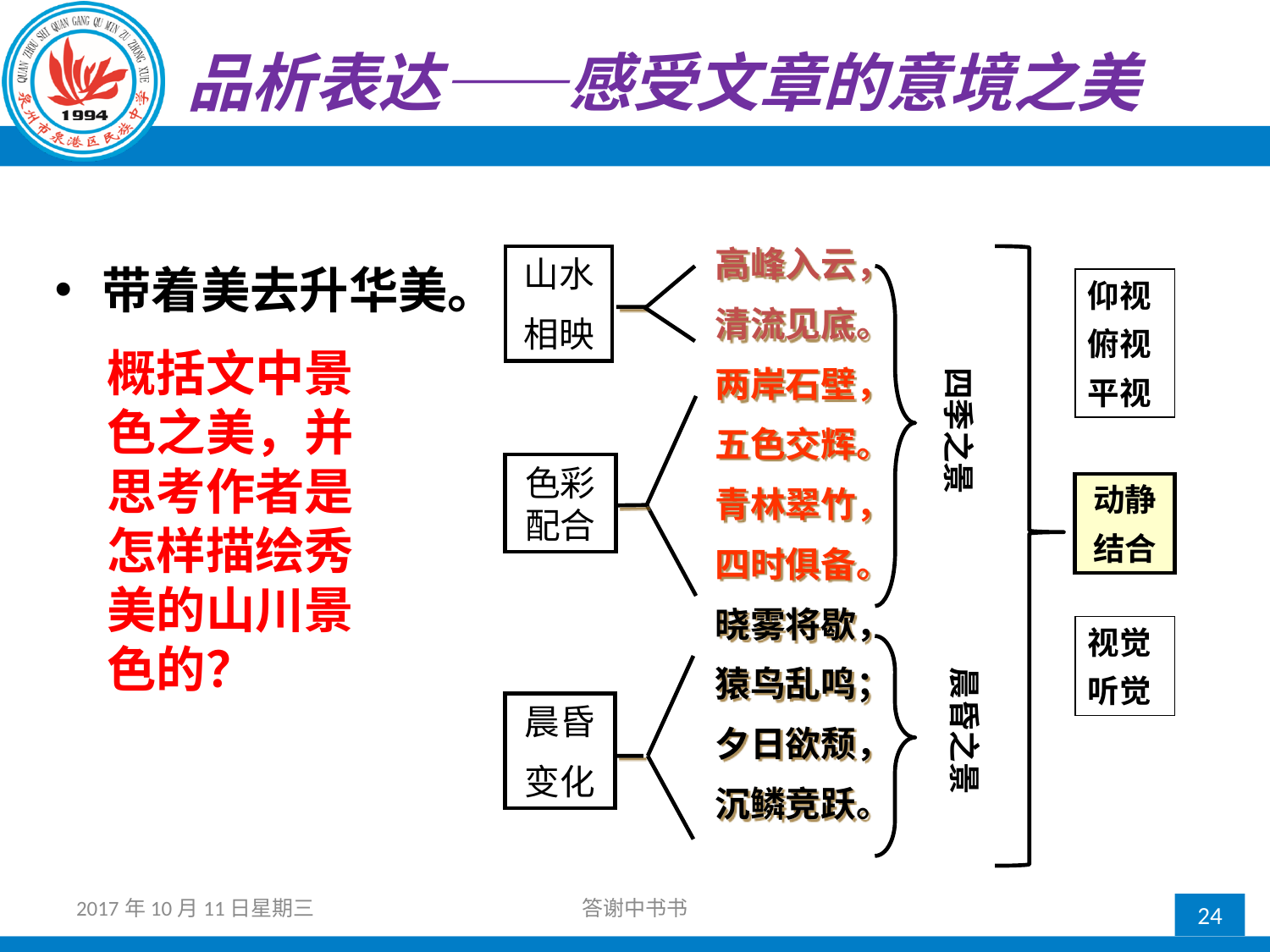

# 品析表达——感受文章的意境之美
高峰入云，
清流见底。
两岸石壁，
五色交辉。
青林翠竹，
四时俱备。
晓雾将歇，
猿鸟乱鸣；
夕日欲颓，
沉鳞竞跃。
山水
相映

带着美去升华美。

仰视
俯视
平视
四季之景
概括文中景色之美，并思考作者是怎样描绘秀美的山川景色的？

色彩配合
动静
结合
晨昏之景
视觉
听觉

晨昏
变化

2017年10月11日星期三
答谢中书书